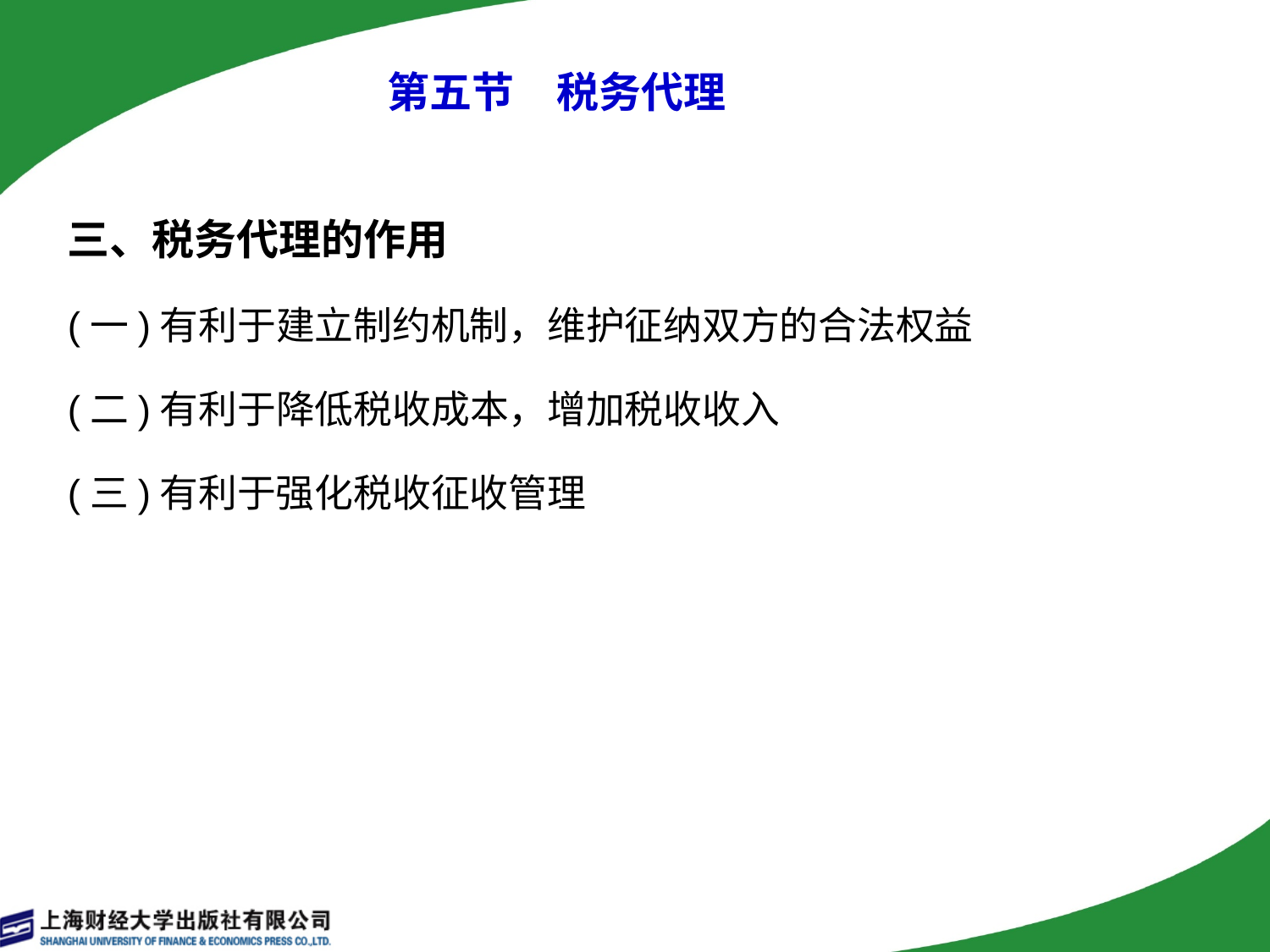

# 第五节　税务代理
三、税务代理的作用
(一)有利于建立制约机制，维护征纳双方的合法权益
(二)有利于降低税收成本，增加税收收入
(三)有利于强化税收征收管理